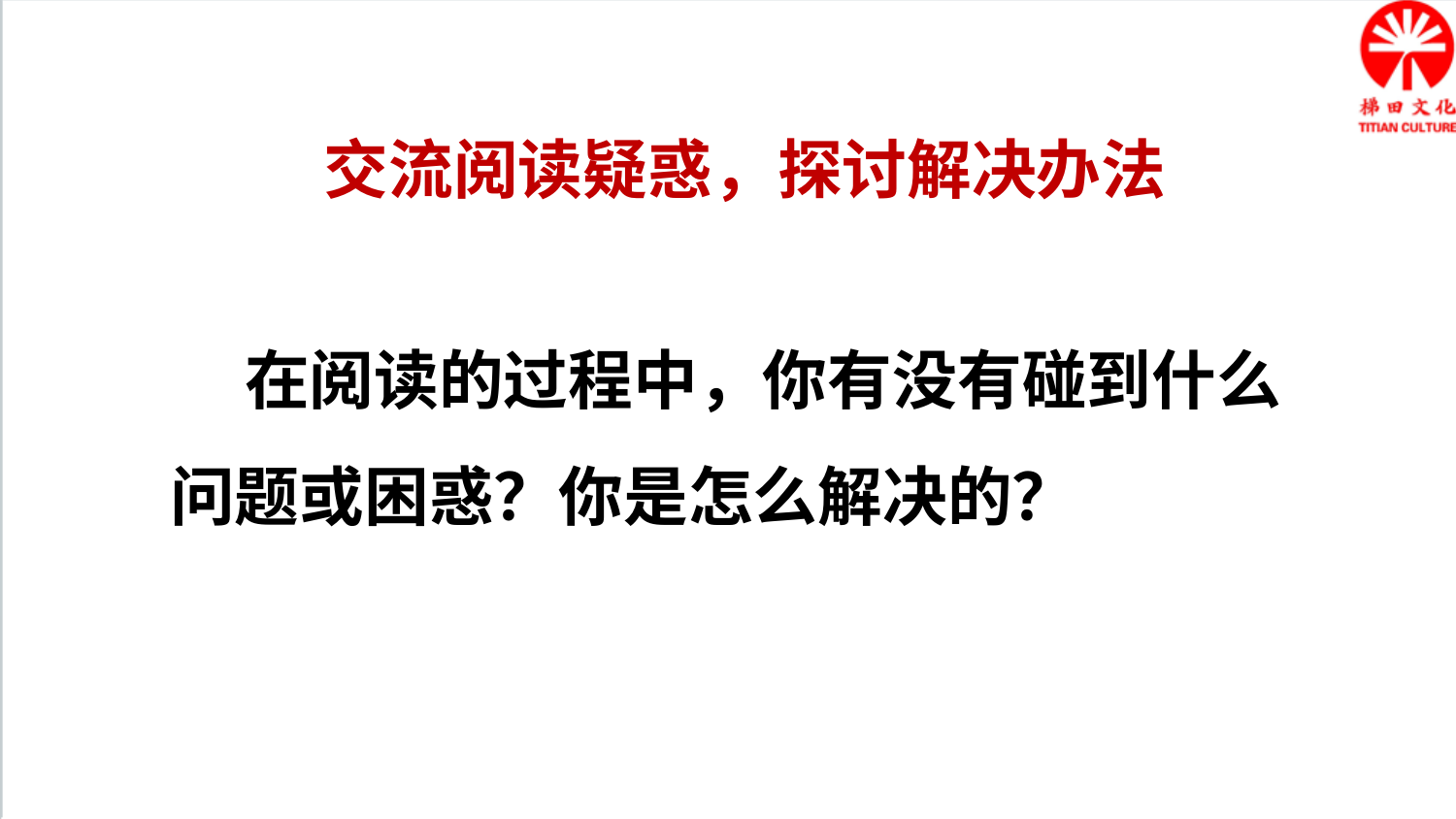

交流阅读疑惑，探讨解决办法
    在阅读的过程中，你有没有碰到什么问题或困惑？你是怎么解决的？